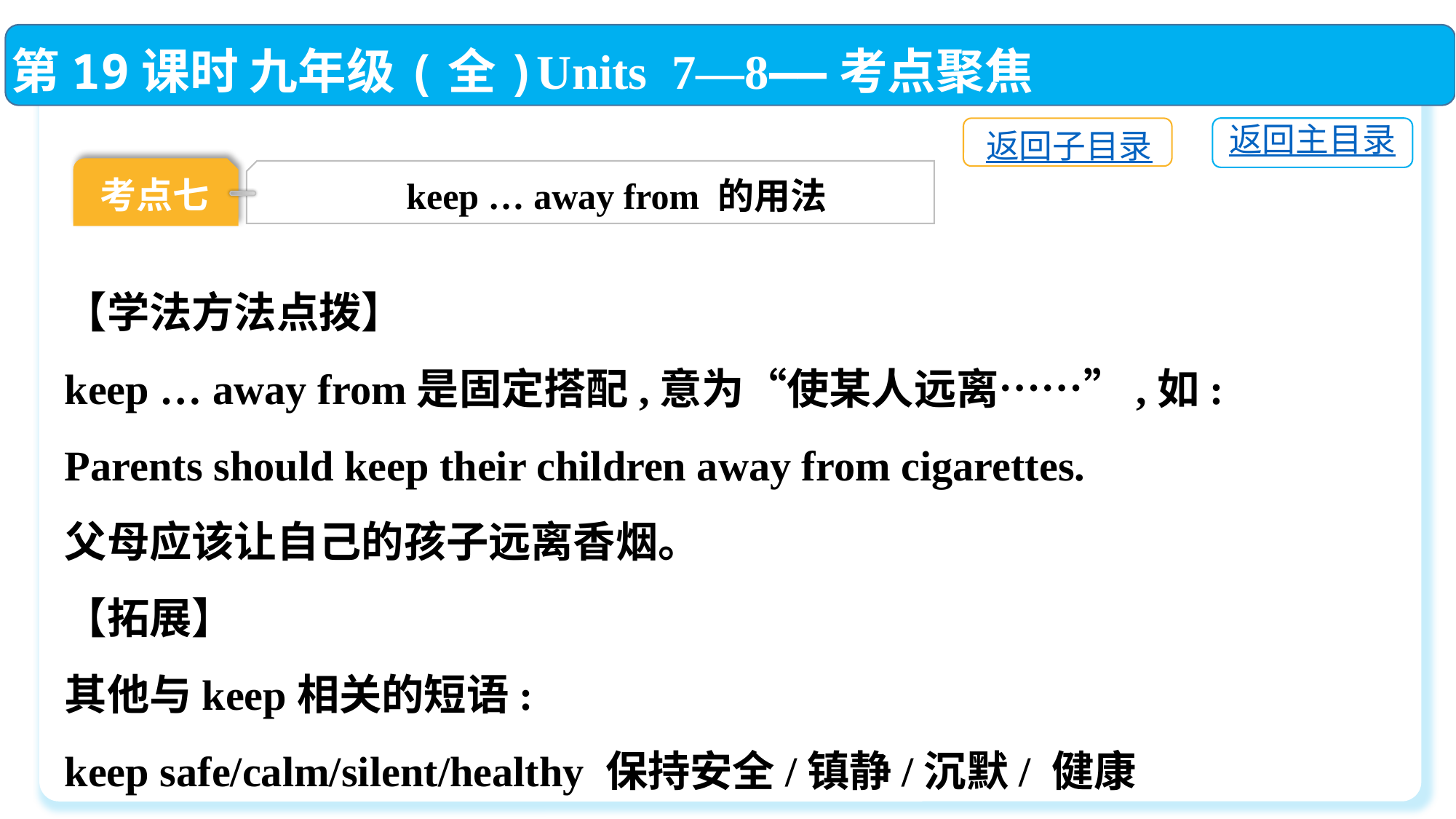

第19课时 九年级(全)Units  7—8——考点聚焦

返回主目录

返回子目录
考点七
keep … away from 的用法

【学法方法点拨】
keep … away from是固定搭配,意为“使某人远离……”,如:
Parents should keep their children away from cigarettes.
父母应该让自己的孩子远离香烟。
【拓展】
其他与keep相关的短语:
keep safe/calm/silent/healthy 保持安全/镇静/沉默/ 健康